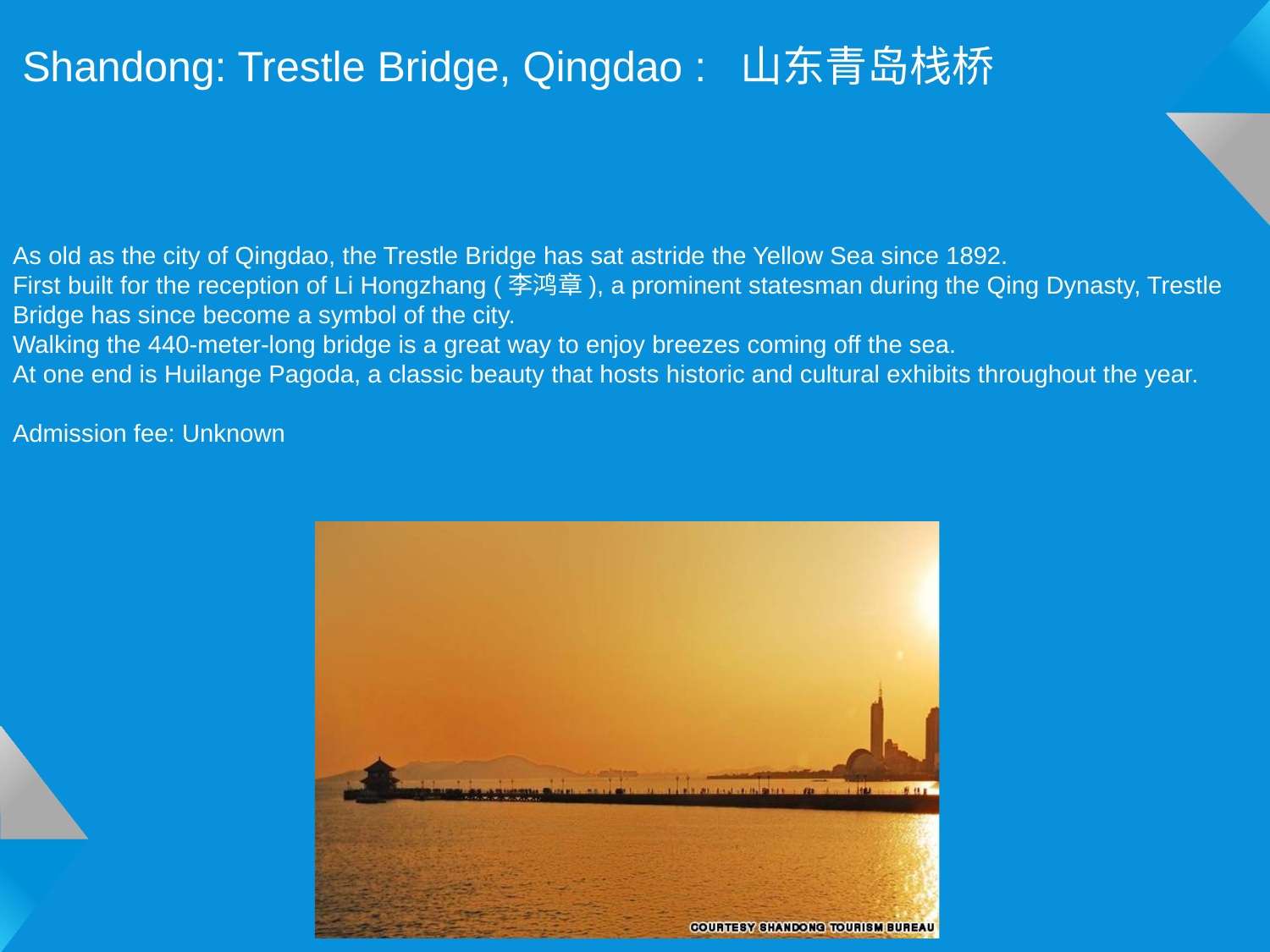

Shandong: Trestle Bridge, Qingdao :  山东青岛栈桥

As old as the city of Qingdao, the Trestle Bridge has sat astride the Yellow Sea since 1892.
First built for the reception of Li Hongzhang (李鸿章), a prominent statesman during the Qing Dynasty, Trestle Bridge has since become a symbol of the city.
Walking the 440-meter-long bridge is a great way to enjoy breezes coming off the sea.
At one end is Huilange Pagoda, a classic beauty that hosts historic and cultural exhibits throughout the year.

Admission fee: Unknown